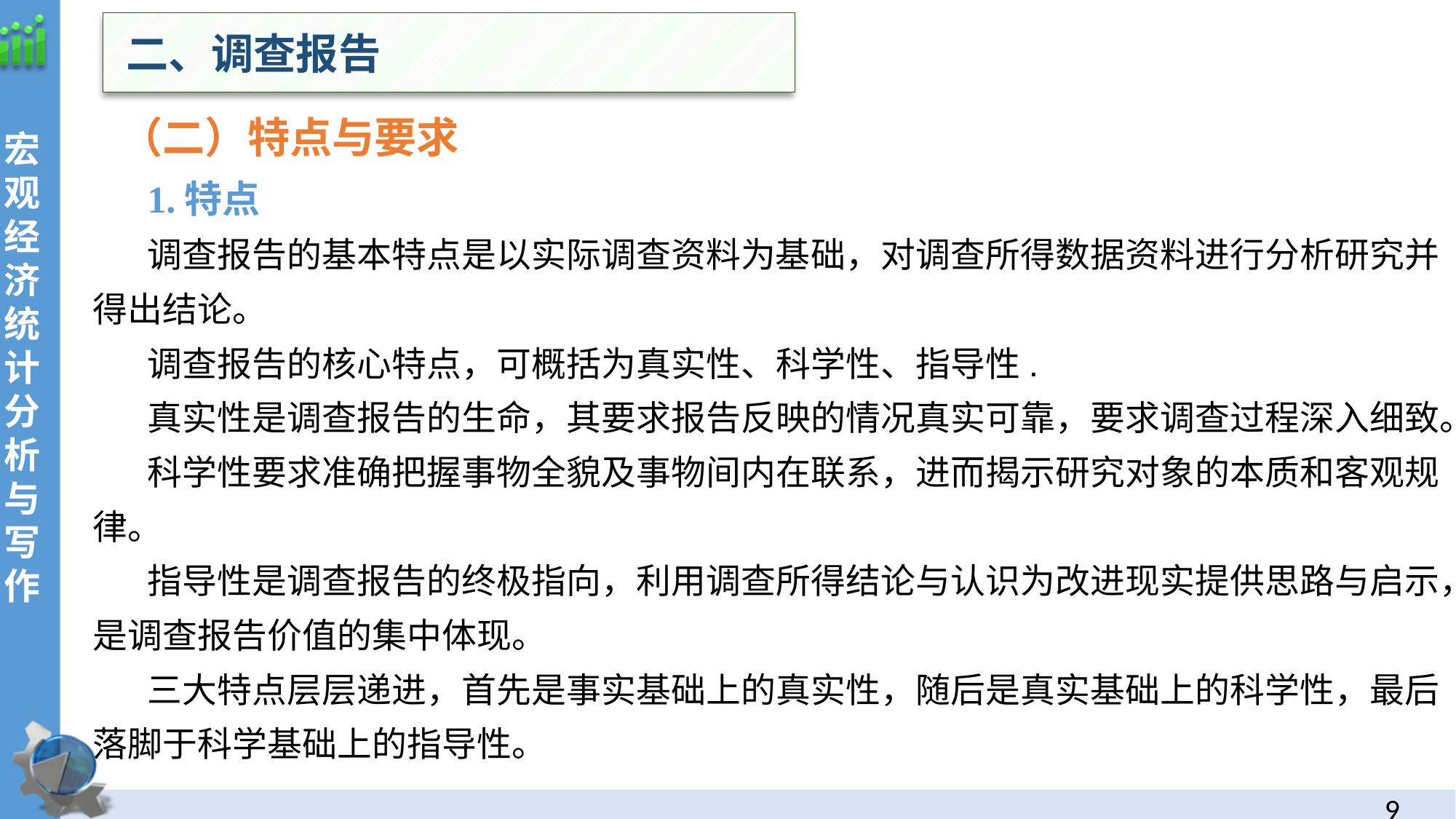

二、调查报告
   （二）特点与要求
1.特点
调查报告的基本特点是以实际调查资料为基础，对调查所得数据资料进行分析研究并得出结论。
调查报告的核心特点，可概括为真实性、科学性、指导性.
真实性是调查报告的生命，其要求报告反映的情况真实可靠，要求调查过程深入细致。
科学性要求准确把握事物全貌及事物间内在联系，进而揭示研究对象的本质和客观规律。
指导性是调查报告的终极指向，利用调查所得结论与认识为改进现实提供思路与启示，是调查报告价值的集中体现。
三大特点层层递进，首先是事实基础上的真实性，随后是真实基础上的科学性，最后落脚于科学基础上的指导性。
9